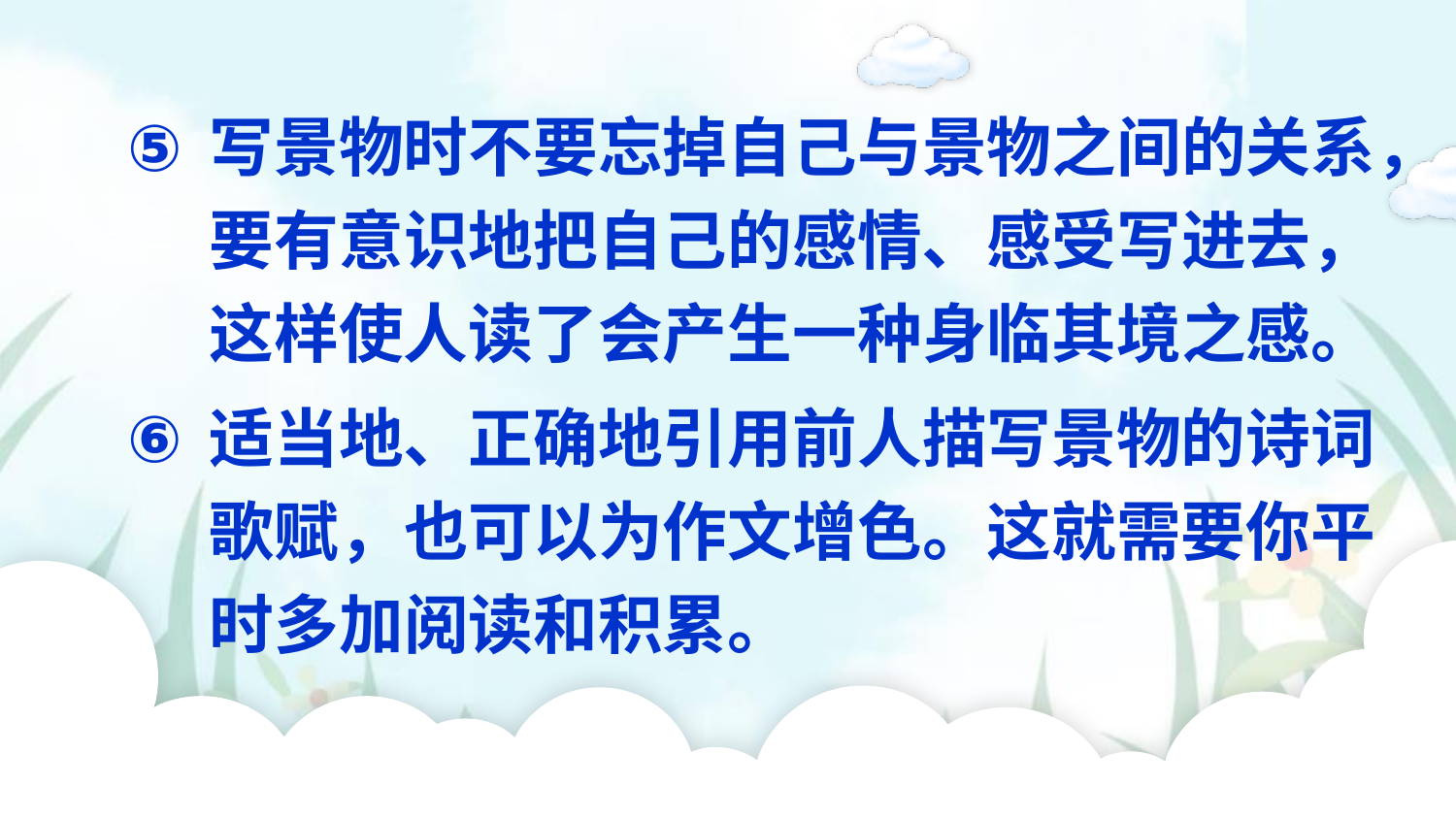

写景物时不要忘掉自己与景物之间的关系，要有意识地把自己的感情、感受写进去，这样使人读了会产生一种身临其境之感。
适当地、正确地引用前人描写景物的诗词歌赋，也可以为作文增色。这就需要你平时多加阅读和积累。